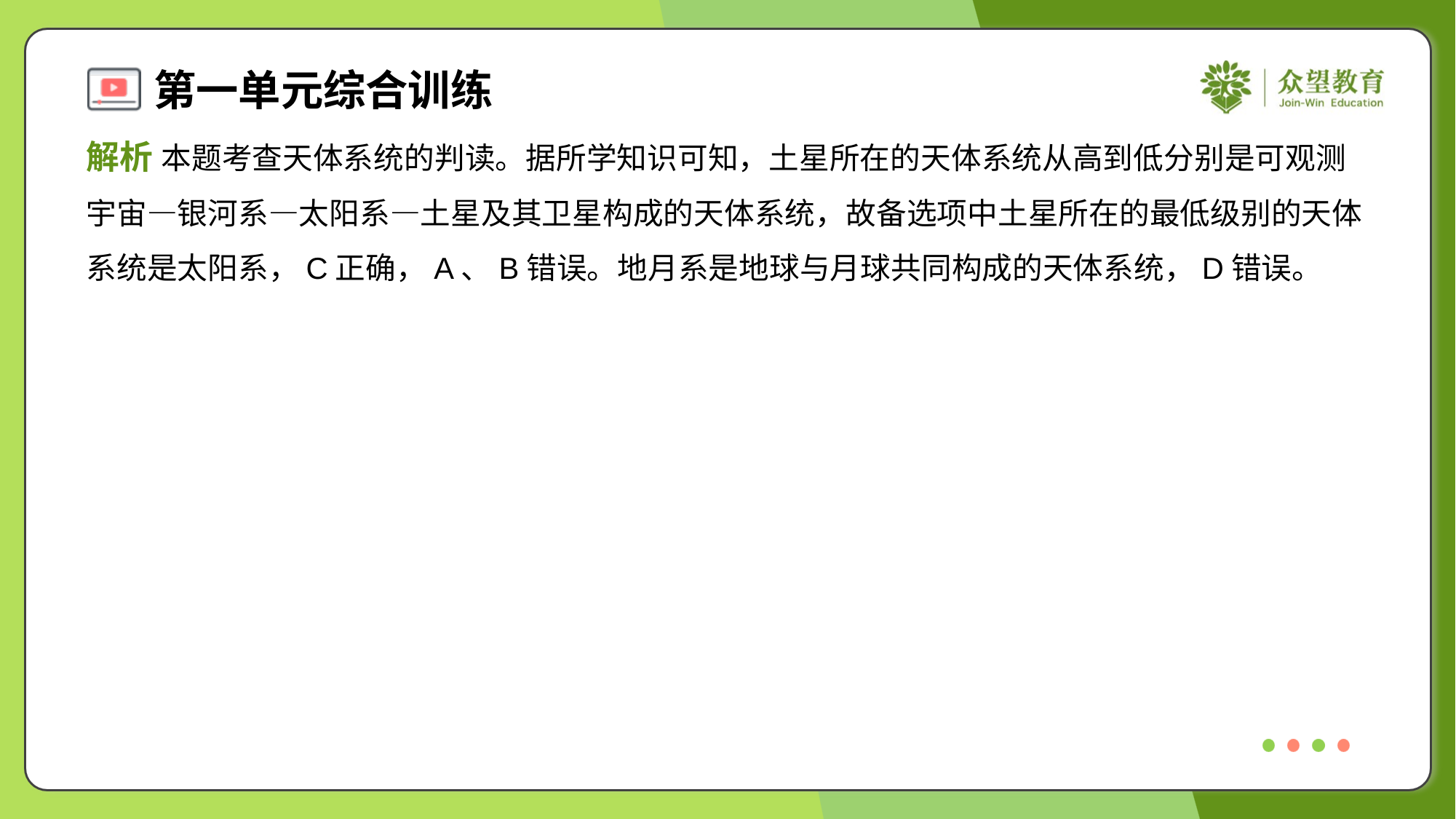

解析 本题考查天体系统的判读。据所学知识可知，土星所在的天体系统从高到低分别是可观测
宇宙—银河系—太阳系—土星及其卫星构成的天体系统，故备选项中土星所在的最低级别的天体
系统是太阳系，C正确，A、B错误。地月系是地球与月球共同构成的天体系统，D错误。